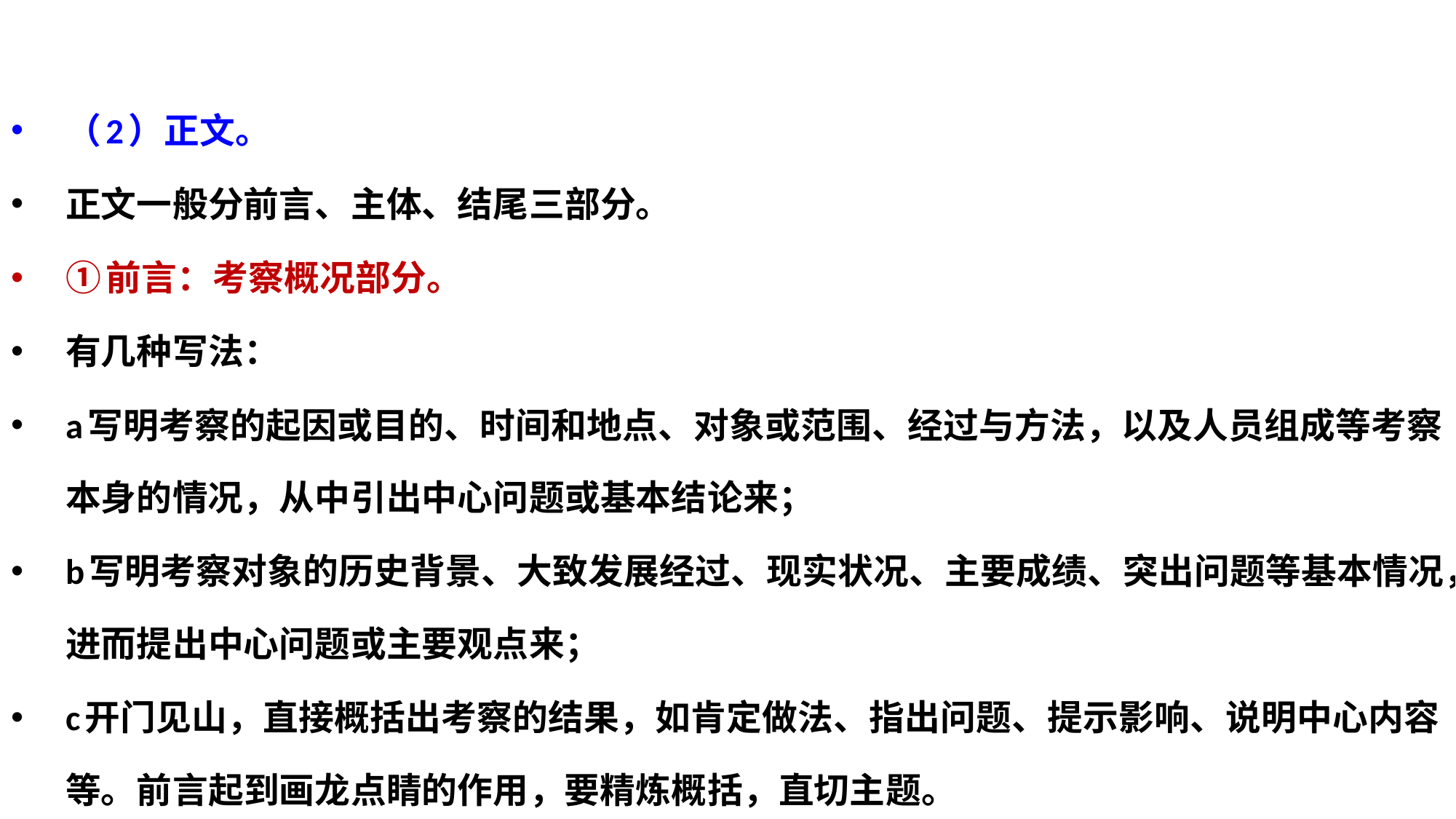

（2）正文。
正文一般分前言、主体、结尾三部分。
①前言：考察概况部分。
有几种写法：
a写明考察的起因或目的、时间和地点、对象或范围、经过与方法，以及人员组成等考察本身的情况，从中引出中心问题或基本结论来；
b写明考察对象的历史背景、大致发展经过、现实状况、主要成绩、突出问题等基本情况，进而提出中心问题或主要观点来；
c开门见山，直接概括出考察的结果，如肯定做法、指出问题、提示影响、说明中心内容等。前言起到画龙点睛的作用，要精炼概括，直切主题。